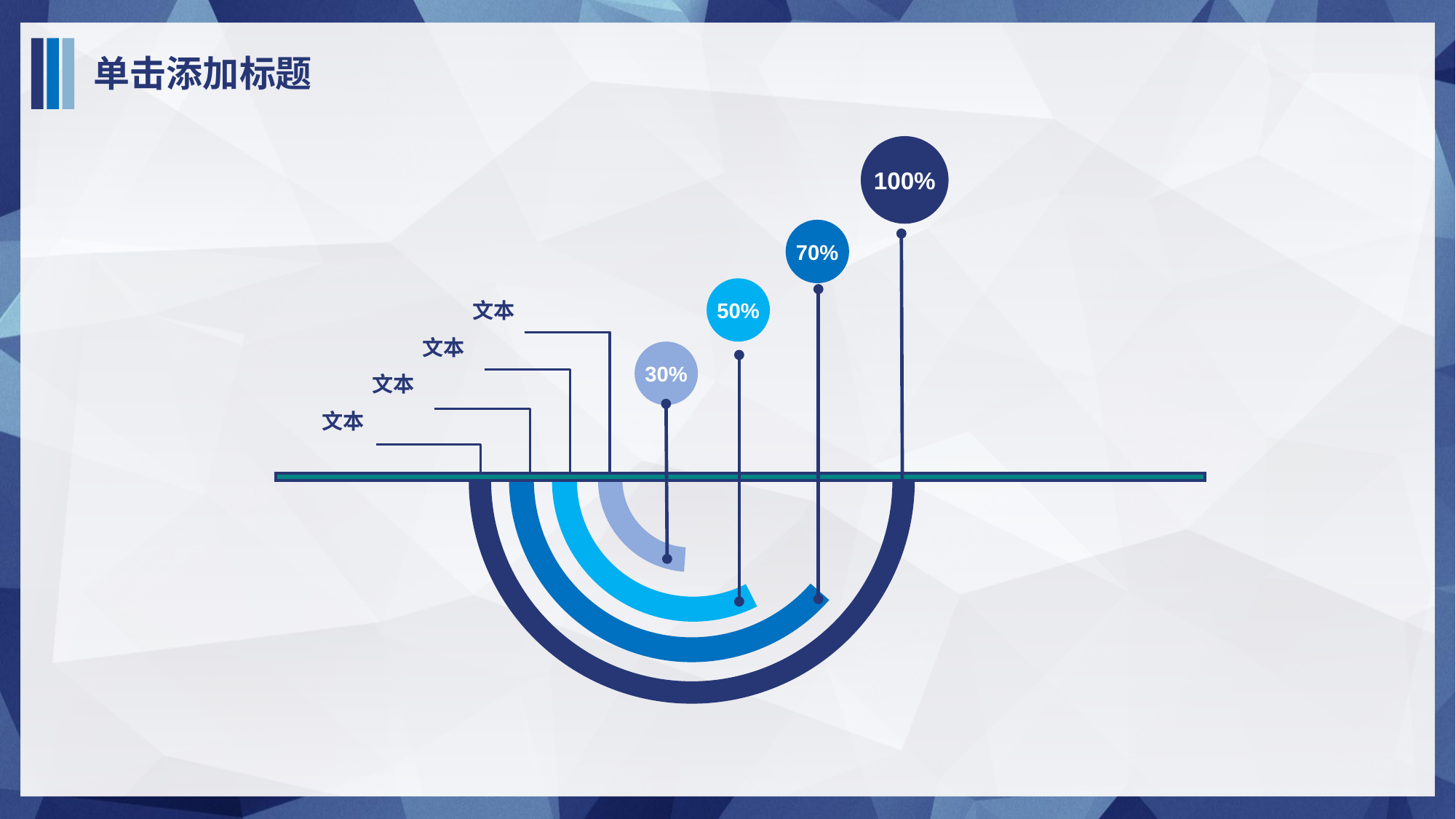

单击添加标题
100%
70%

50%

文本

文本

30%

文本

文本